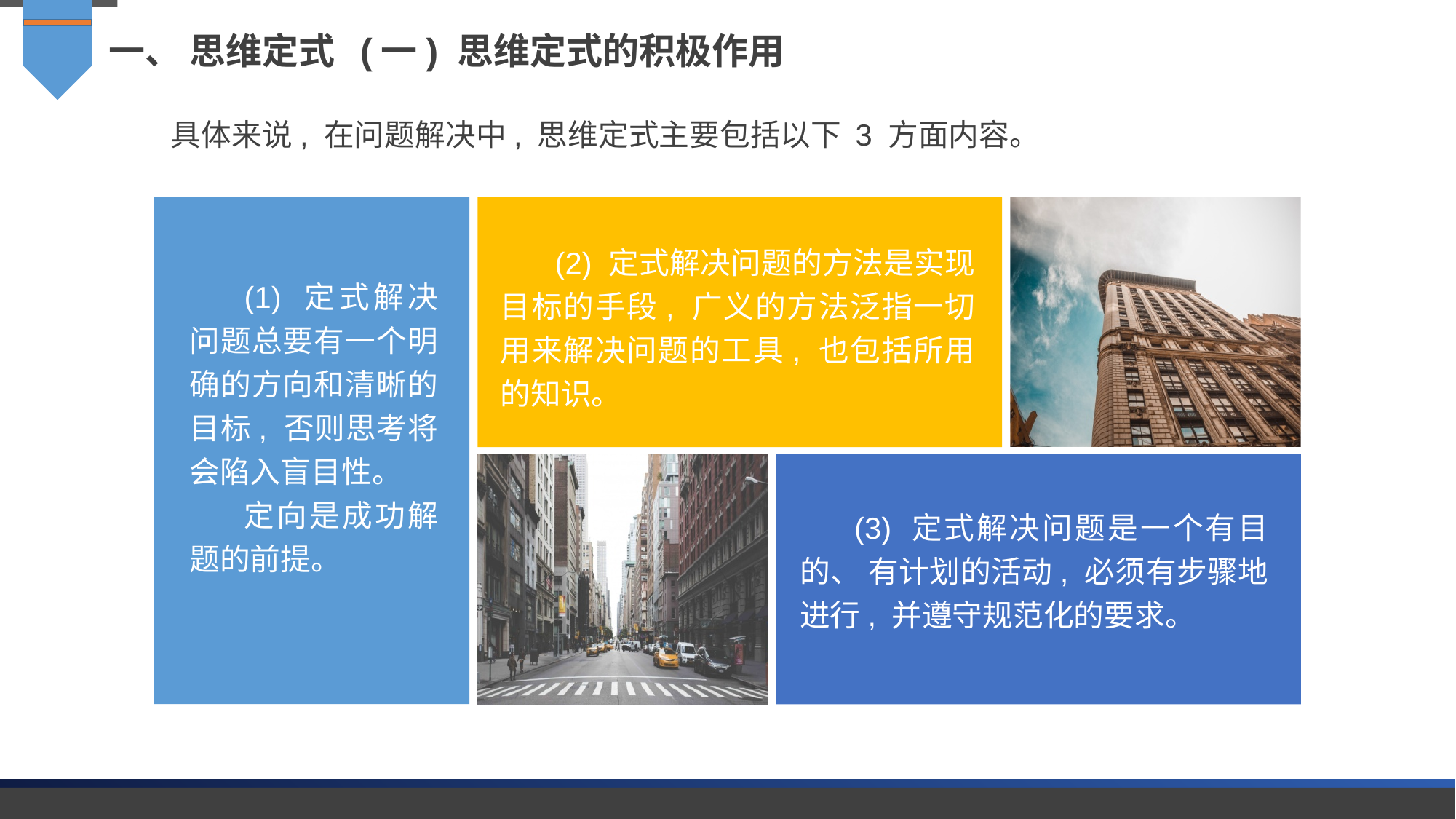

一、 思维定式  (一) 思维定式的积极作用
具体来说, 在问题解决中, 思维定式主要包括以下 3 方面内容。

(2) 定式解决问题的方法是实现目标的手段, 广义的方法泛指一切用来解决问题的工具, 也包括所用的知识。
(1) 定式解决问题总要有一个明确的方向和清晰的目标, 否则思考将会陷入盲目性。
定向是成功解题的前提。

(3) 定式解决问题是一个有目的、 有计划的活动, 必须有步骤地进行, 并遵守规范化的要求。